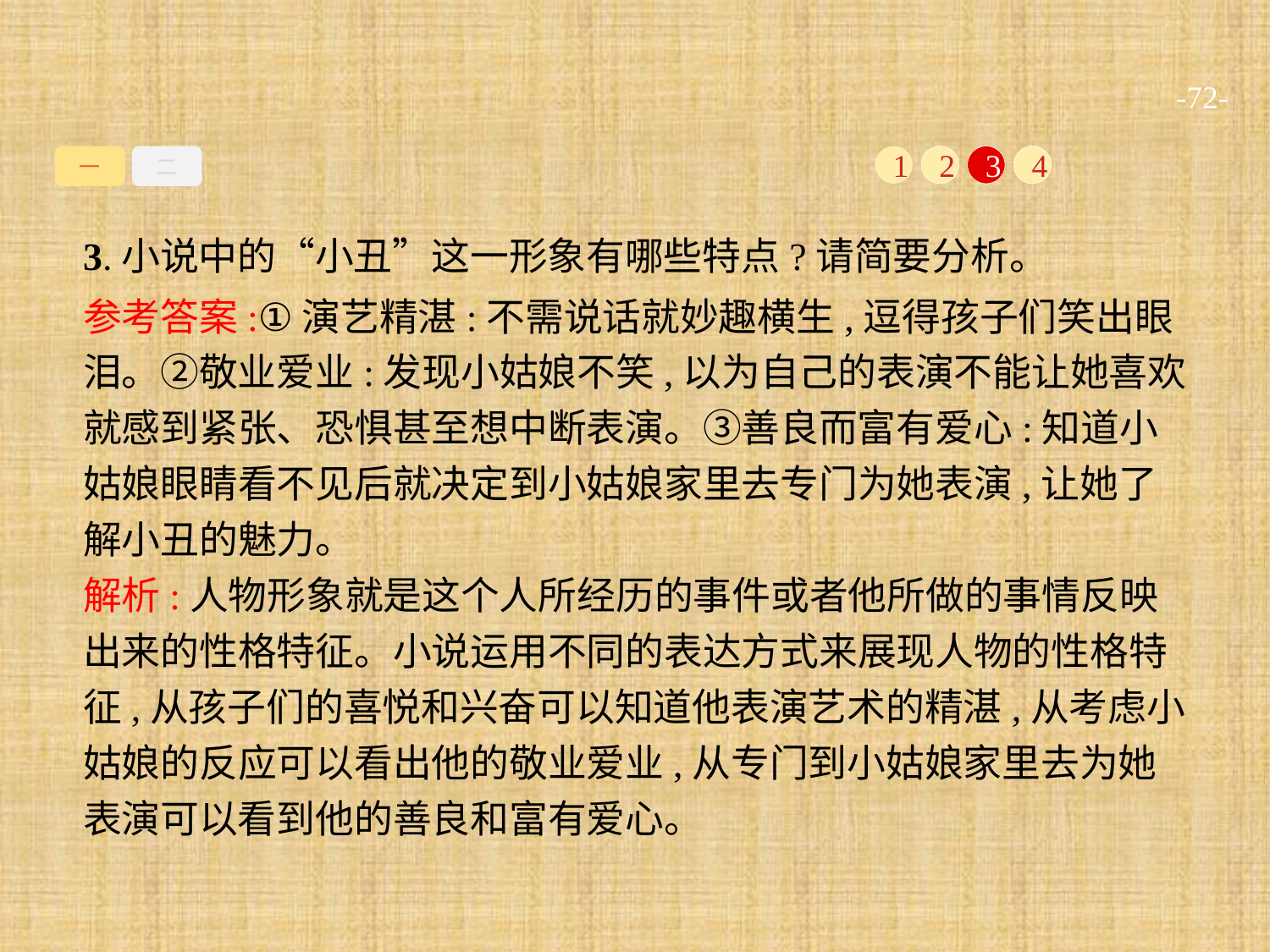

-72-
一
二
1
2
3
4
3.小说中的“小丑”这一形象有哪些特点?请简要分析。
参考答案:①演艺精湛:不需说话就妙趣横生,逗得孩子们笑出眼泪。②敬业爱业:发现小姑娘不笑,以为自己的表演不能让她喜欢就感到紧张、恐惧甚至想中断表演。③善良而富有爱心:知道小姑娘眼睛看不见后就决定到小姑娘家里去专门为她表演,让她了解小丑的魅力。
解析:人物形象就是这个人所经历的事件或者他所做的事情反映出来的性格特征。小说运用不同的表达方式来展现人物的性格特征,从孩子们的喜悦和兴奋可以知道他表演艺术的精湛,从考虑小姑娘的反应可以看出他的敬业爱业,从专门到小姑娘家里去为她表演可以看到他的善良和富有爱心。